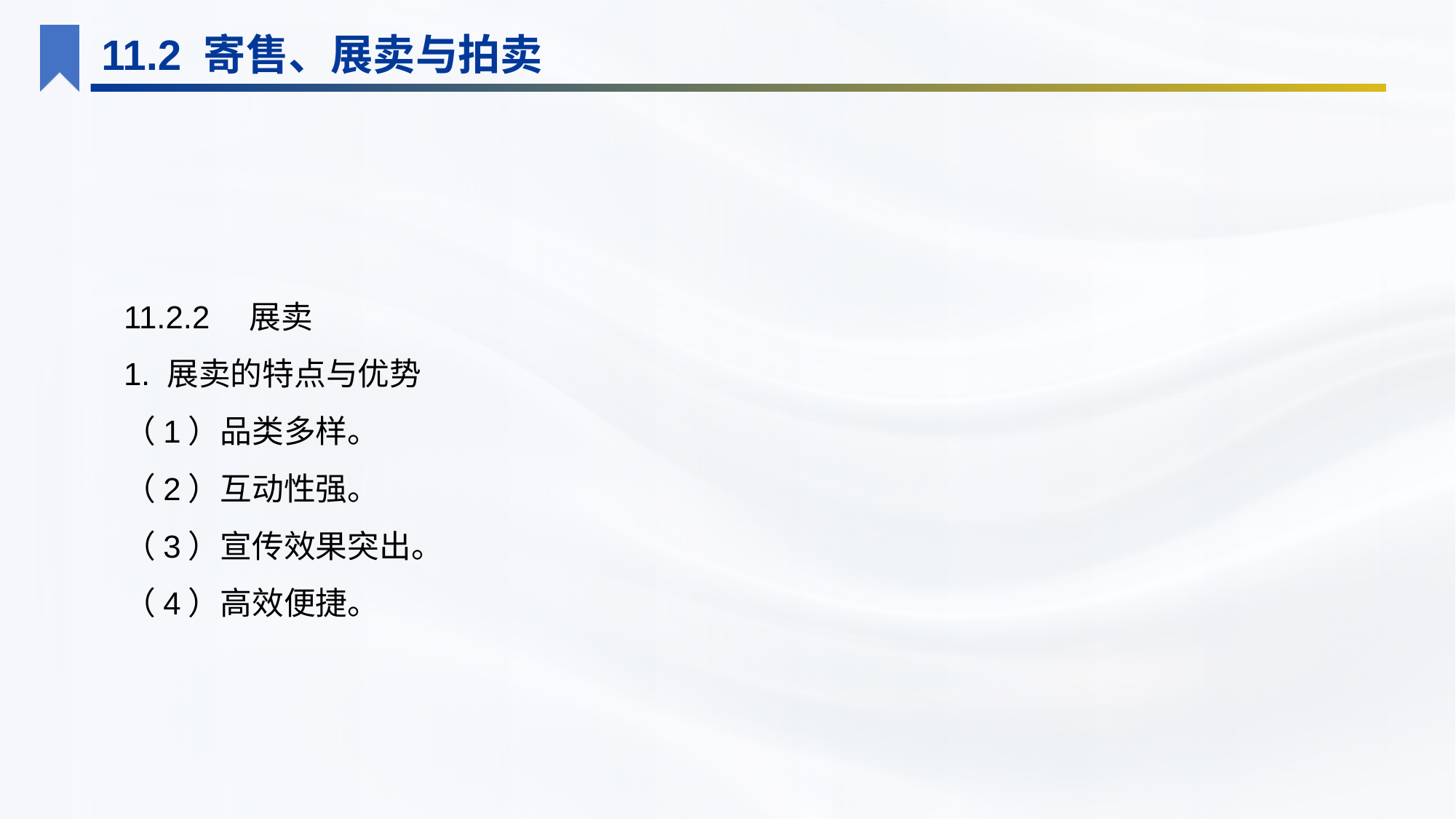

11.2 寄售、展卖与拍卖
11.2.2　展卖
1. 展卖的特点与优势
（1）品类多样。
（2）互动性强。
（3）宣传效果突出。
（4）高效便捷。